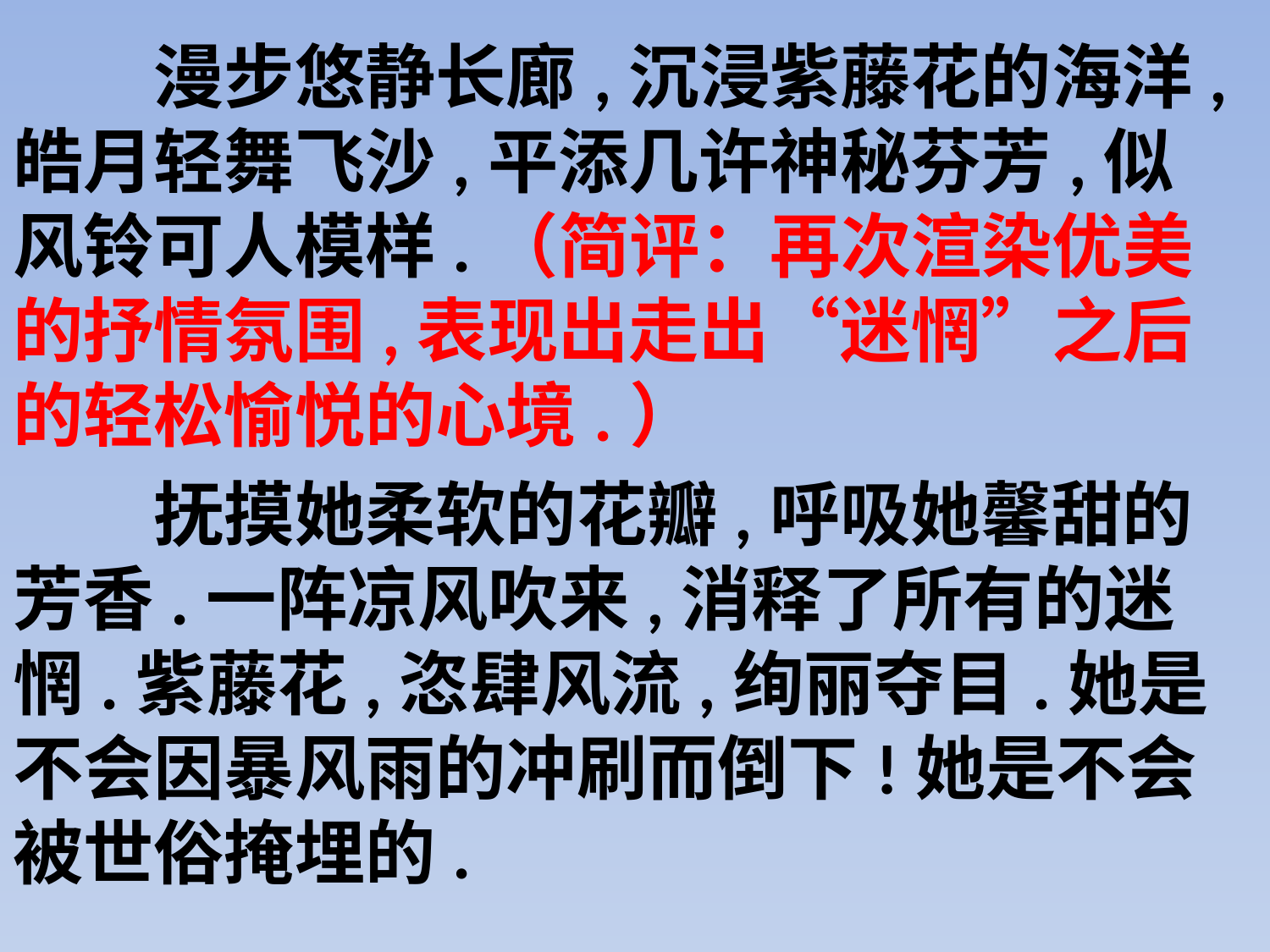

漫步悠静长廊,沉浸紫藤花的海洋,皓月轻舞飞沙,平添几许神秘芬芳,似风铃可人模样.（简评：再次渲染优美的抒情氛围,表现出走出“迷惘”之后的轻松愉悦的心境.）
　　抚摸她柔软的花瓣,呼吸她馨甜的芳香.一阵凉风吹来,消释了所有的迷惘.紫藤花,恣肆风流,绚丽夺目.她是不会因暴风雨的冲刷而倒下!她是不会被世俗掩埋的.